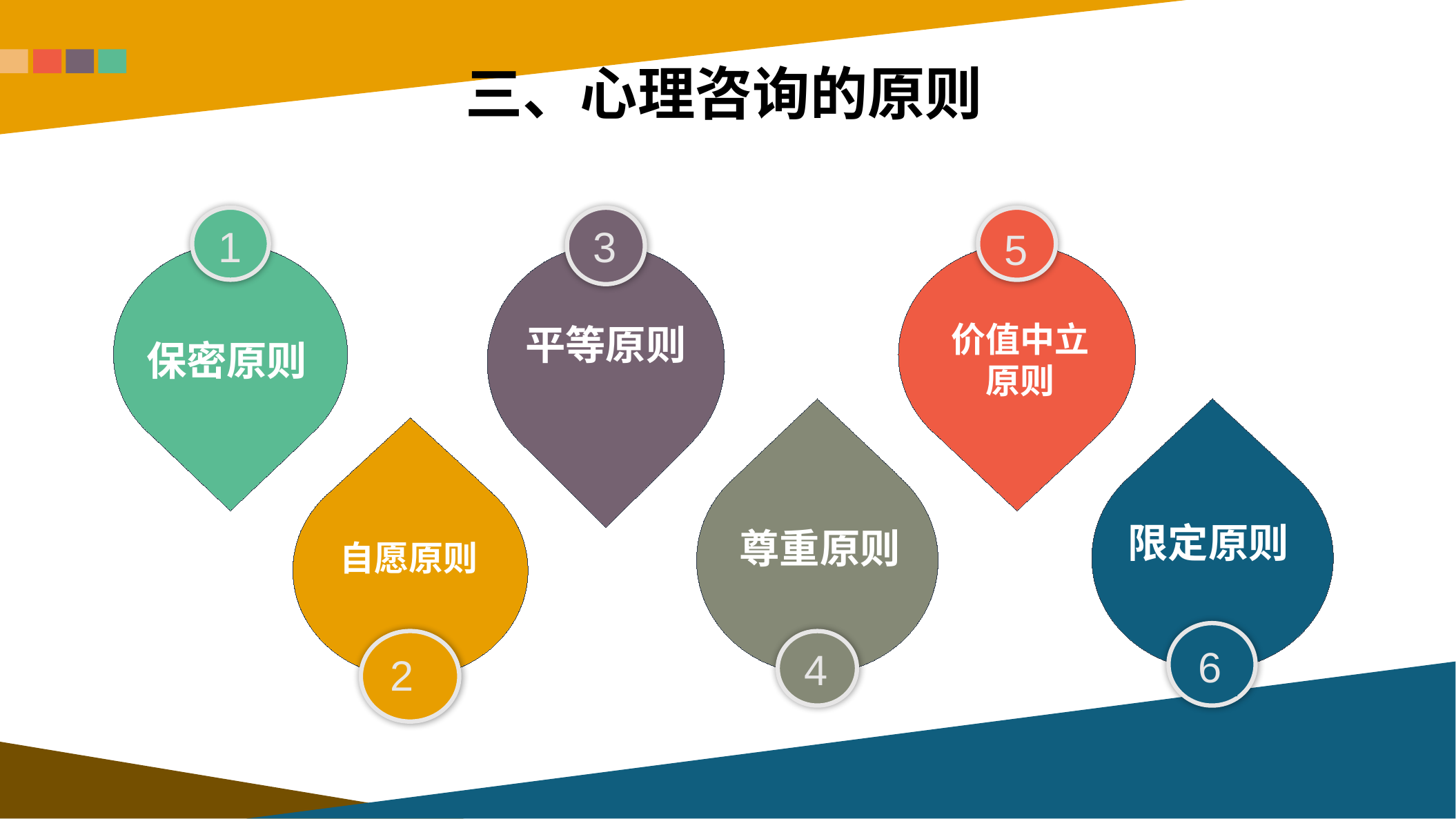

三、心理咨询的原则

1

保密原则

3

平等原则

5

价值中立原则

尊重原则

4

限定原则

6

自愿原则

2